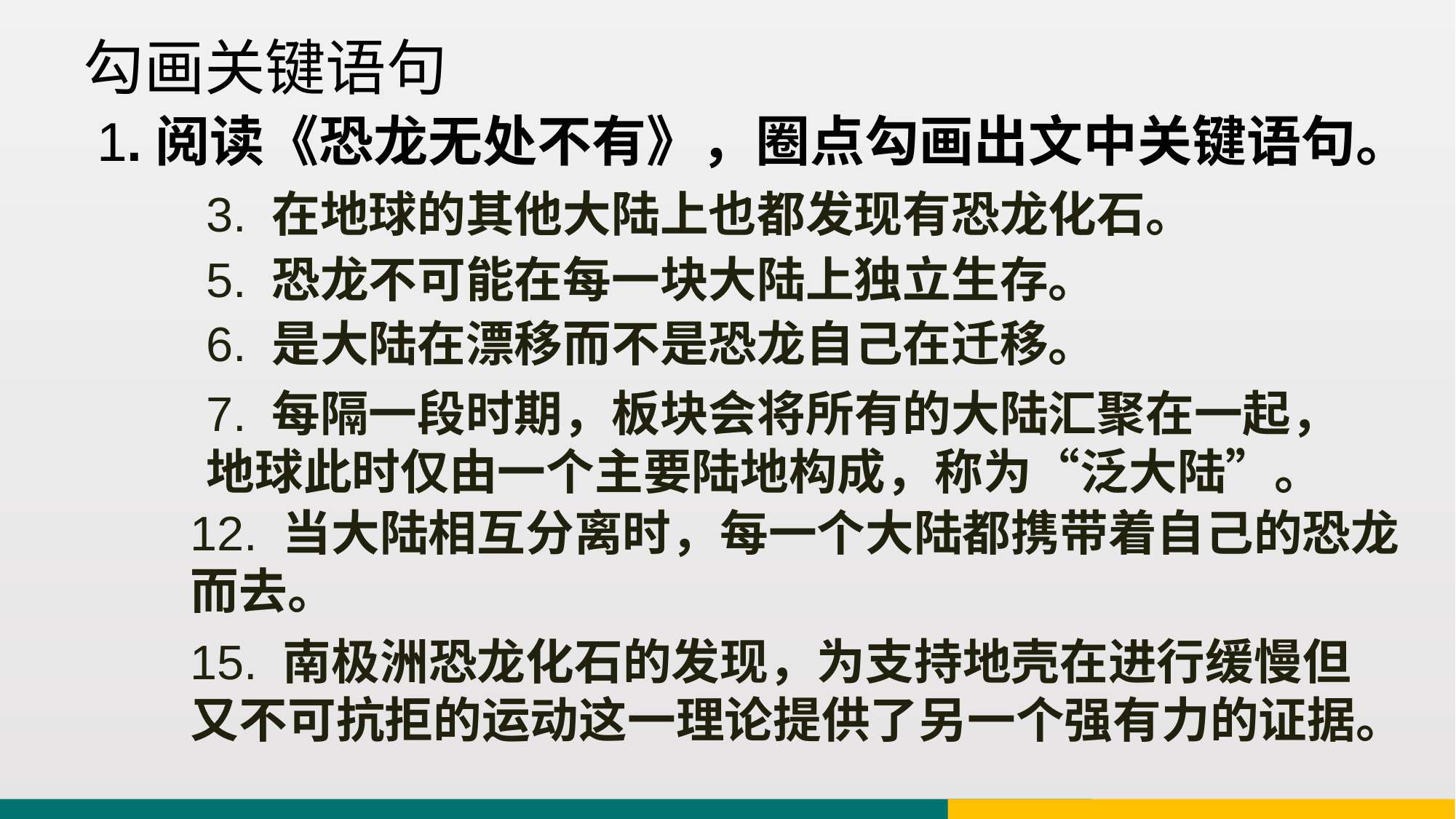

勾画关键语句
1.阅读《恐龙无处不有》，圈点勾画出文中关键语句。
3. 在地球的其他大陆上也都发现有恐龙化石。
5. 恐龙不可能在每一块大陆上独立生存。
6. 是大陆在漂移而不是恐龙自己在迁移。
7. 每隔一段时期，板块会将所有的大陆汇聚在一起，地球此时仅由一个主要陆地构成，称为“泛大陆”。
12. 当大陆相互分离时，每一个大陆都携带着自己的恐龙而去。
15. 南极洲恐龙化石的发现，为支持地壳在进行缓慢但又不可抗拒的运动这一理论提供了另一个强有力的证据。